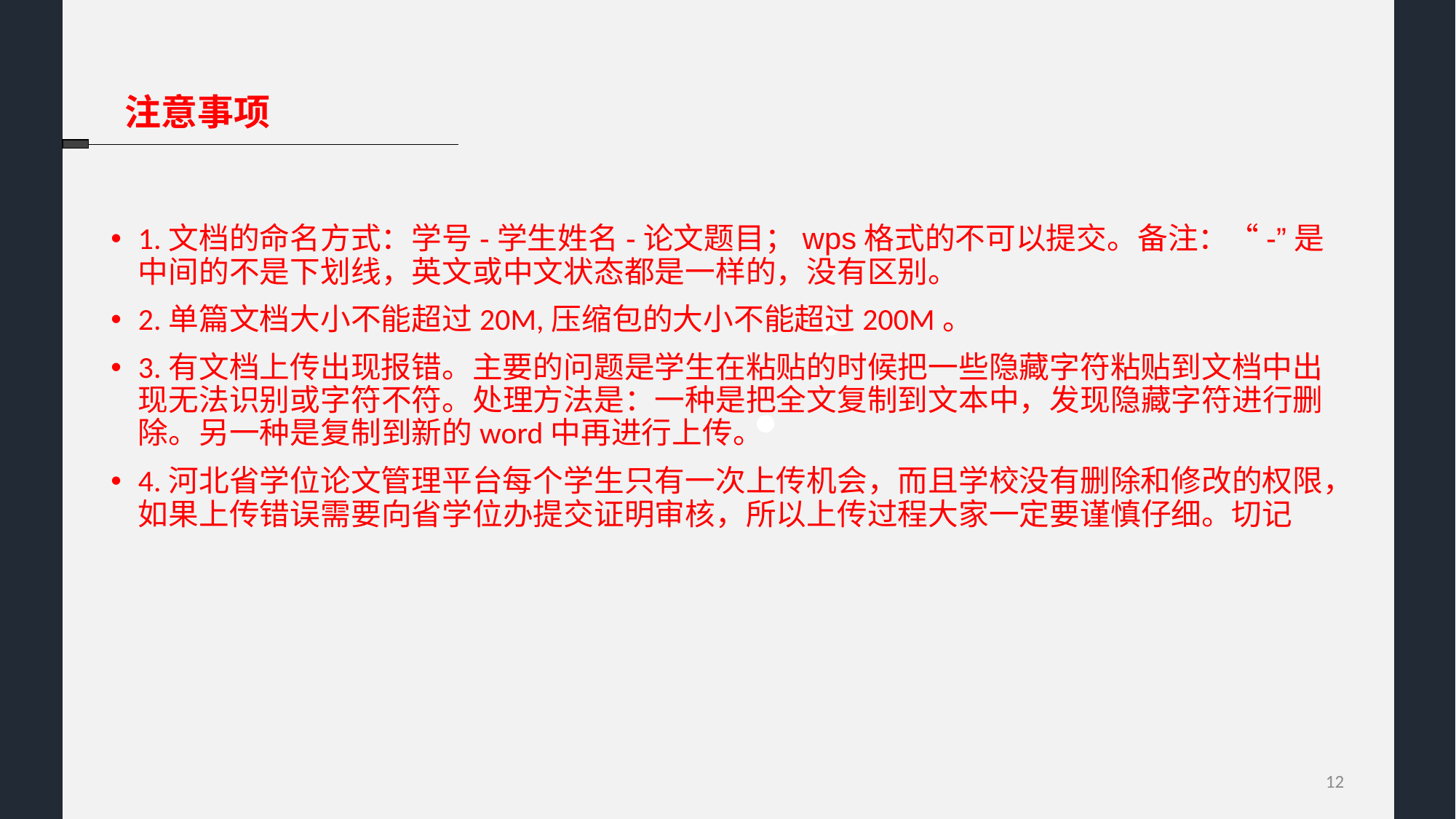

注意事项

1.文档的命名方式：学号-学生姓名-论文题目；wps格式的不可以提交。备注：“-”是中间的不是下划线，英文或中文状态都是一样的，没有区别。
2.单篇文档大小不能超过20M,压缩包的大小不能超过200M。
3.有文档上传出现报错。主要的问题是学生在粘贴的时候把一些隐藏字符粘贴到文档中出现无法识别或字符不符。处理方法是：一种是把全文复制到文本中，发现隐藏字符进行删除。另一种是复制到新的word中再进行上传。
4.河北省学位论文管理平台每个学生只有一次上传机会，而且学校没有删除和修改的权限，如果上传错误需要向省学位办提交证明审核，所以上传过程大家一定要谨慎仔细。切记

12